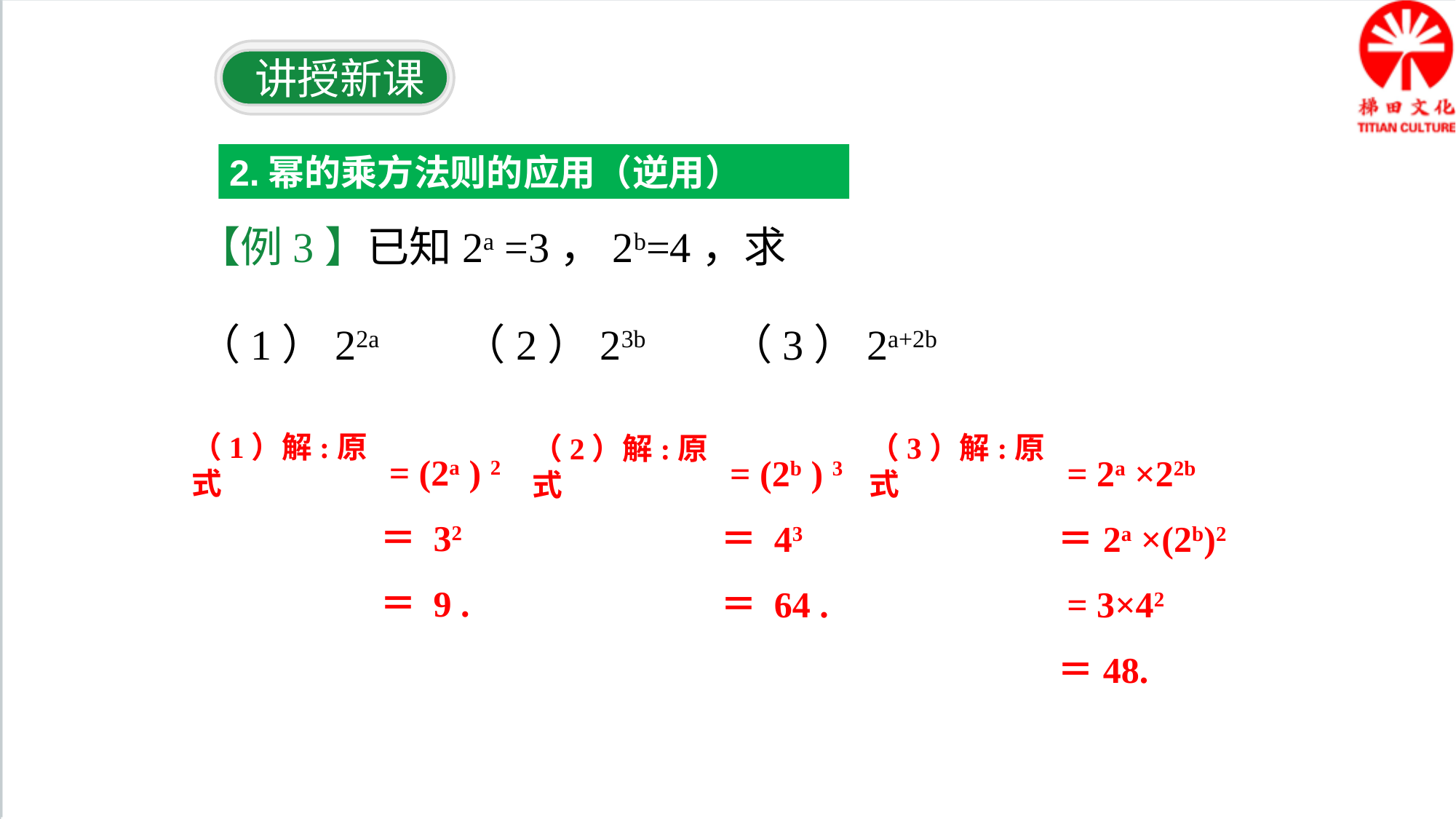

讲授新课
2.幂的乘方法则的应用（逆用）
【例3】已知2a =3，2b=4，求
（1）22a       （2）23b       （3）2a+2b
 = (2a ) 2
＝ 32
＝ 9 .
 = 2a ×22b
＝2a ×(2b)2
 = 3×42
＝48.
 = (2b ) 3
＝ 43
＝ 64 .
（1）解:原式
（3）解:原式
（2）解:原式